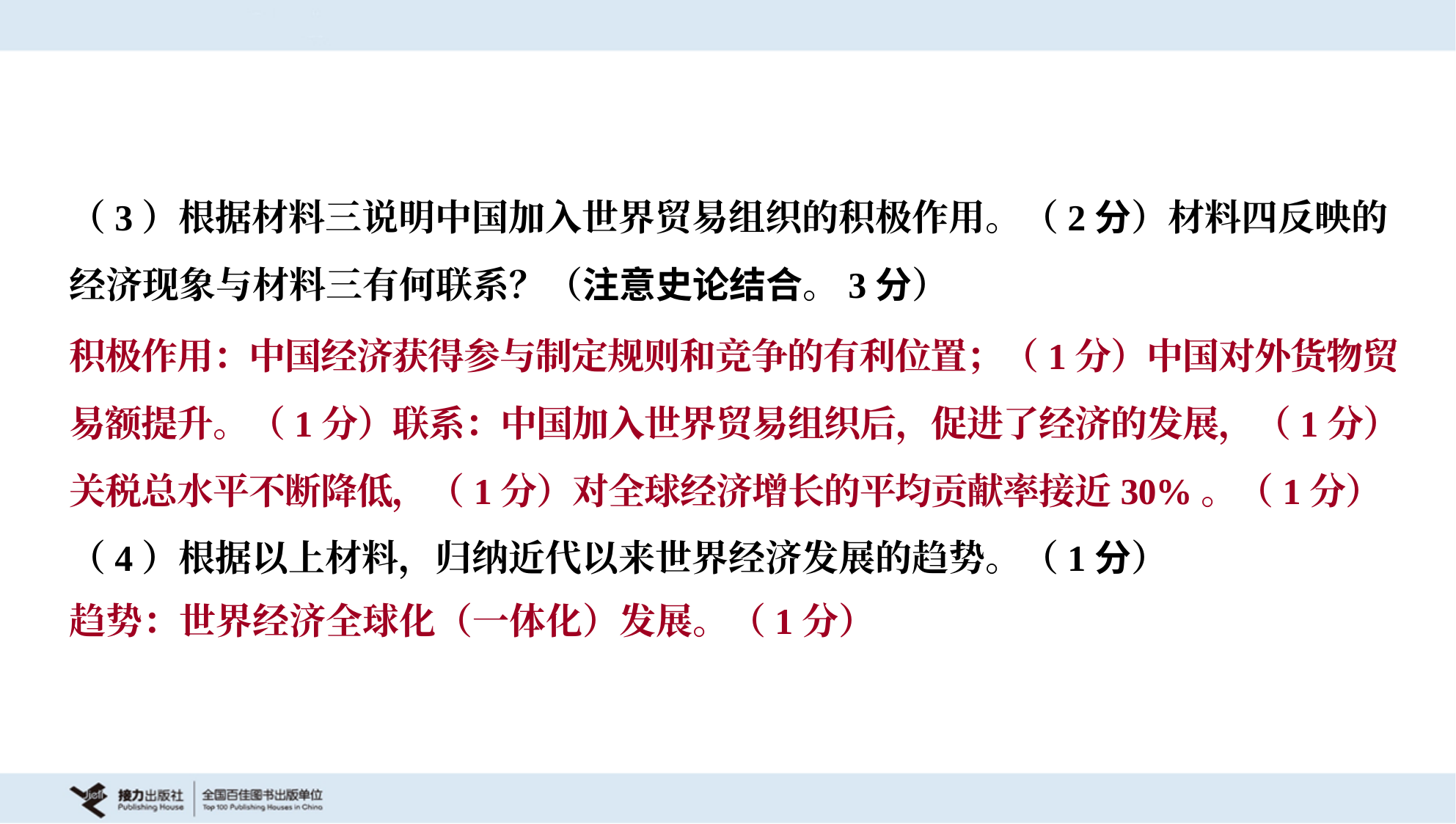

（3）根据材料三说明中国加入世界贸易组织的积极作用。（2分）材料四反映的
经济现象与材料三有何联系？（注意史论结合。3分）
积极作用：中国经济获得参与制定规则和竞争的有利位置；（1分）中国对外货物贸
易额提升。（1分）联系：中国加入世界贸易组织后，促进了经济的发展，（1分）
关税总水平不断降低，（1分）对全球经济增长的平均贡献率接近30%。（1分）
（4）根据以上材料，归纳近代以来世界经济发展的趋势。（1分）
趋势：世界经济全球化（一体化）发展。（1分）